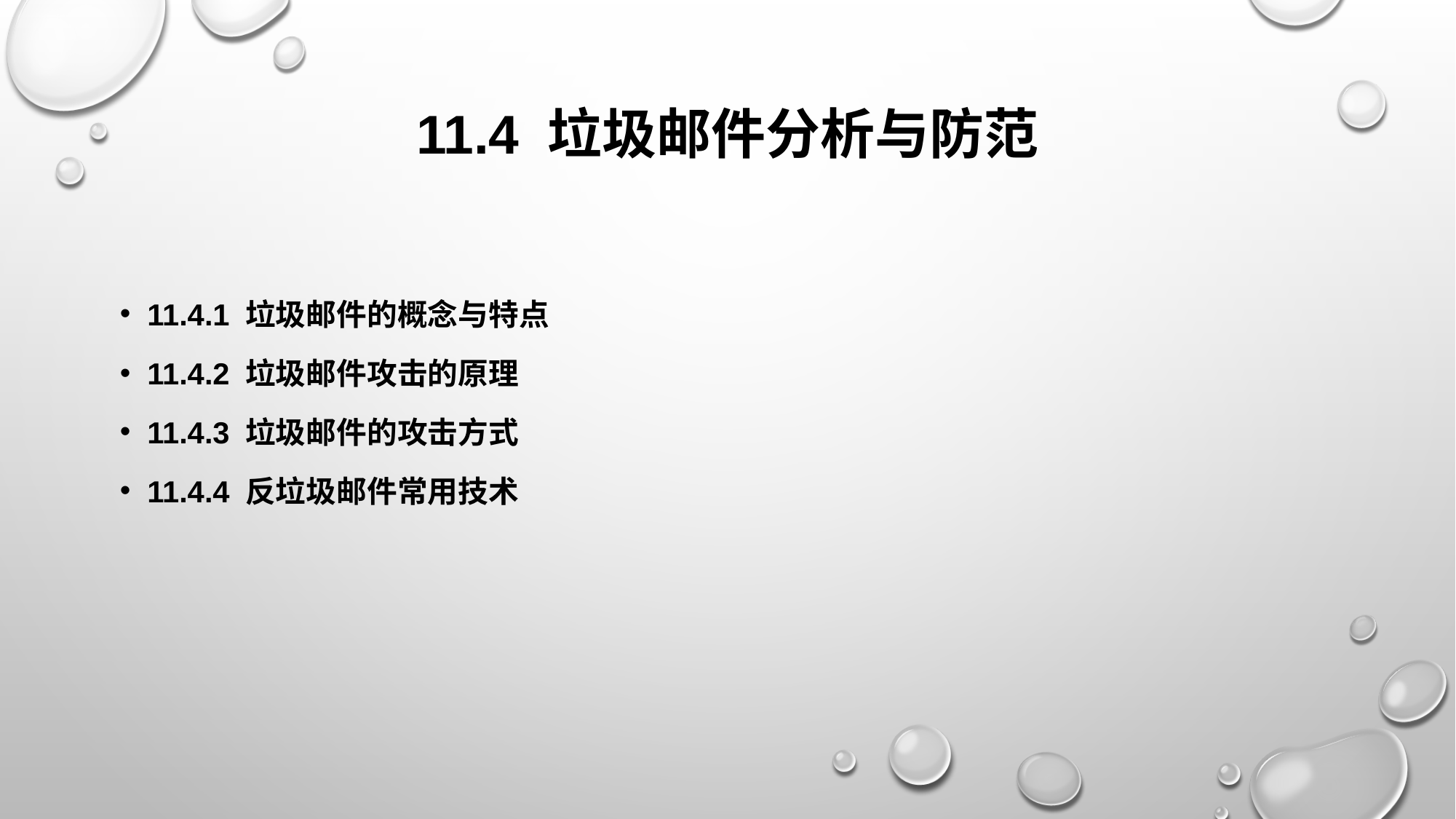

# 11.4 垃圾邮件分析与防范
11.4.1 垃圾邮件的概念与特点
11.4.2 垃圾邮件攻击的原理
11.4.3 垃圾邮件的攻击方式
11.4.4 反垃圾邮件常用技术